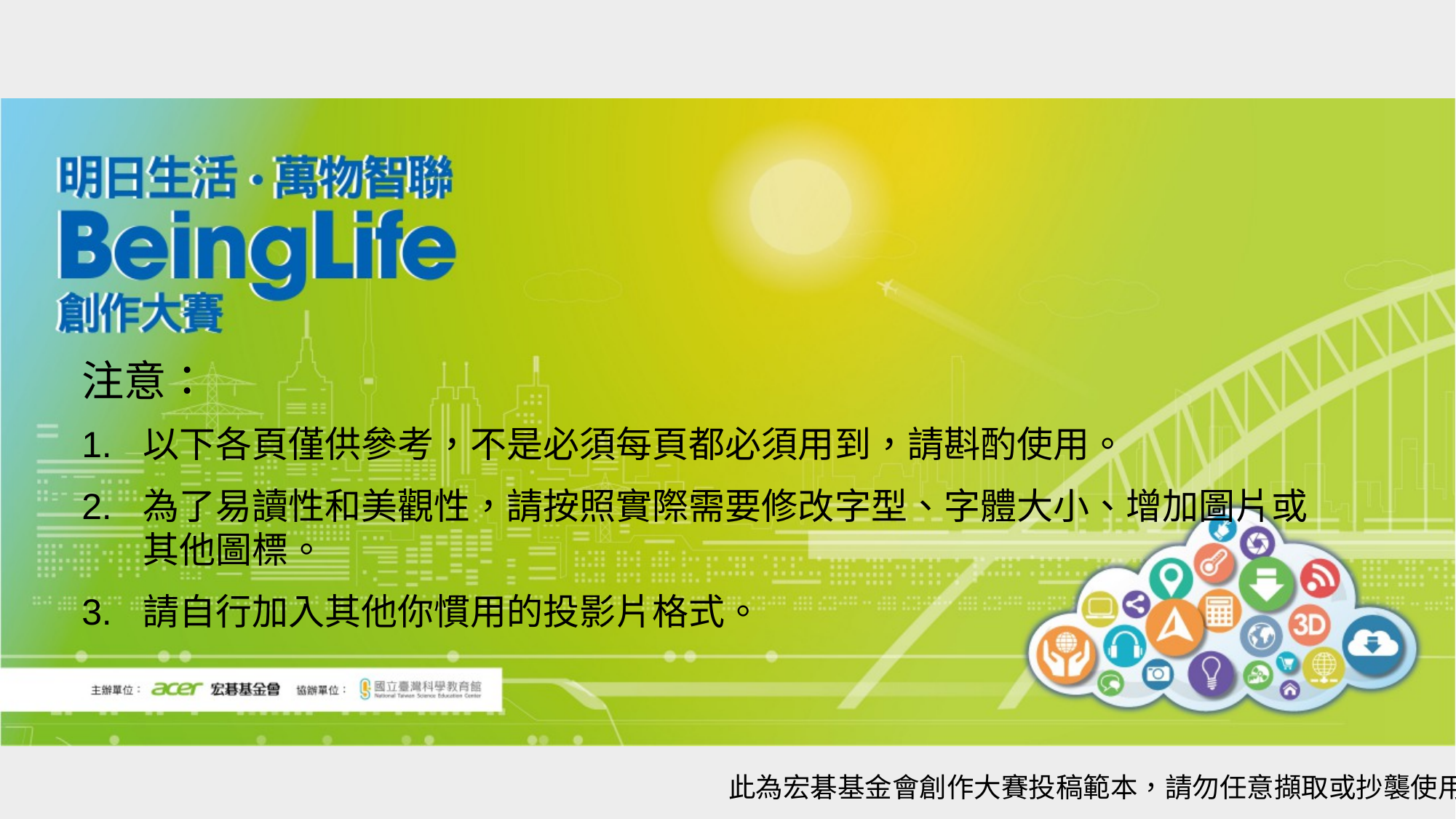

注意：
以下各頁僅供參考，不是必須每頁都必須用到，請斟酌使用。
為了易讀性和美觀性，請按照實際需要修改字型、字體大小、增加圖片或其他圖標。
請自行加入其他你慣用的投影片格式。